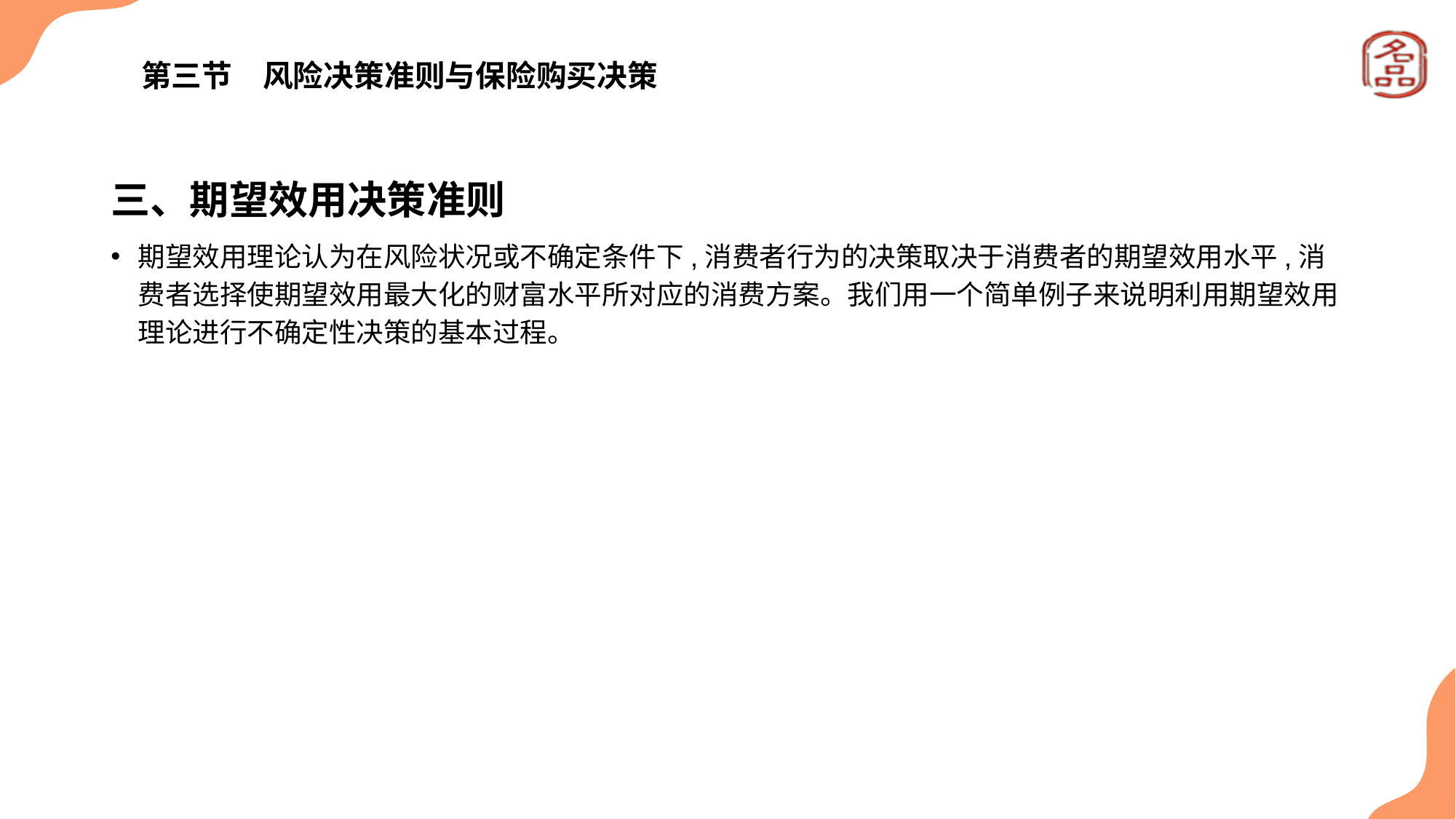

# 第三节　风险决策准则与保险购买决策
三、期望效用决策准则
期望效用理论认为在风险状况或不确定条件下,消费者行为的决策取决于消费者的期望效用水平,消费者选择使期望效用最大化的财富水平所对应的消费方案。我们用一个简单例子来说明利用期望效用理论进行不确定性决策的基本过程。